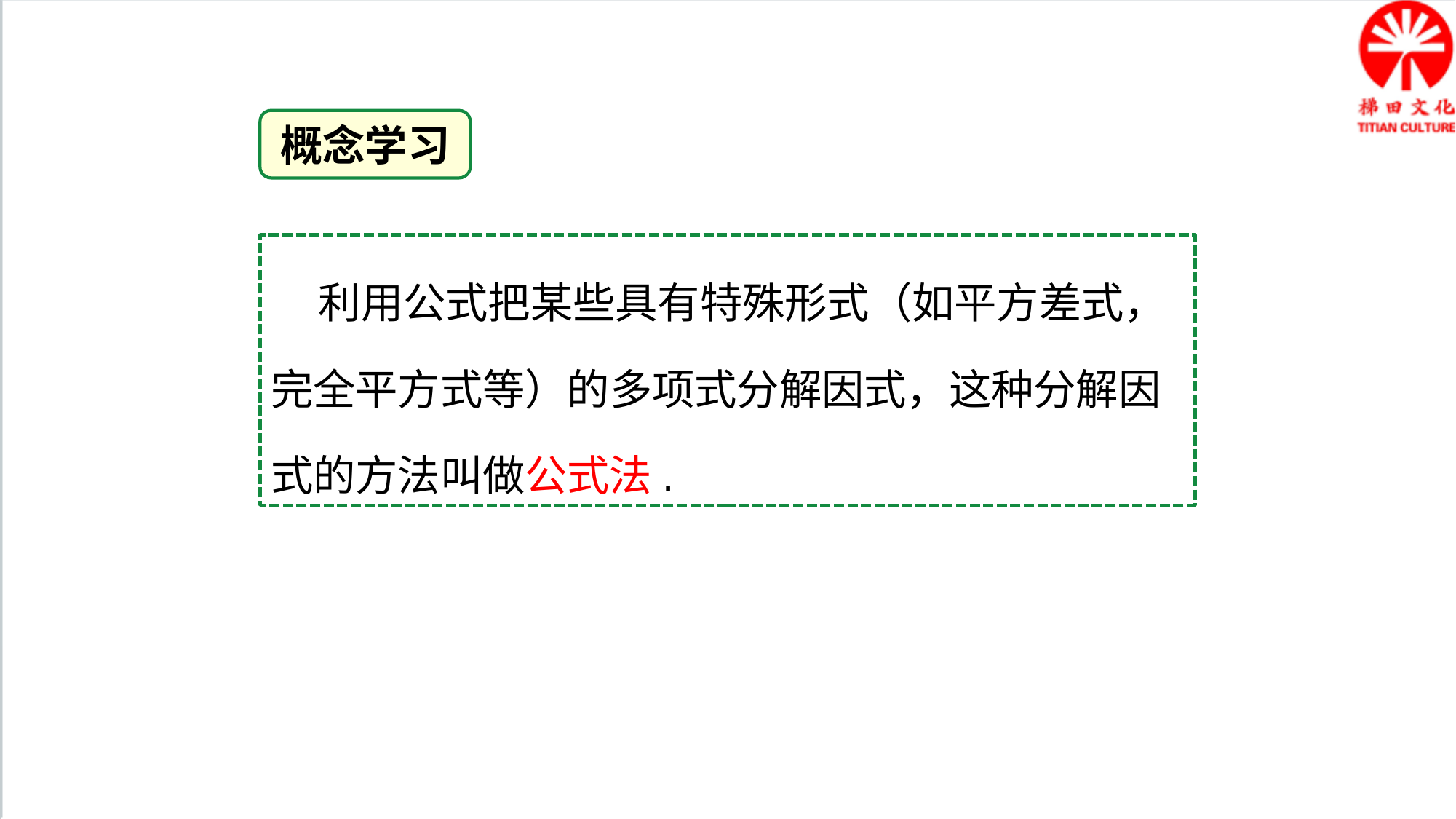

概念学习
    利用公式把某些具有特殊形式（如平方差式，完全平方式等）的多项式分解因式，这种分解因式的方法叫做公式法.